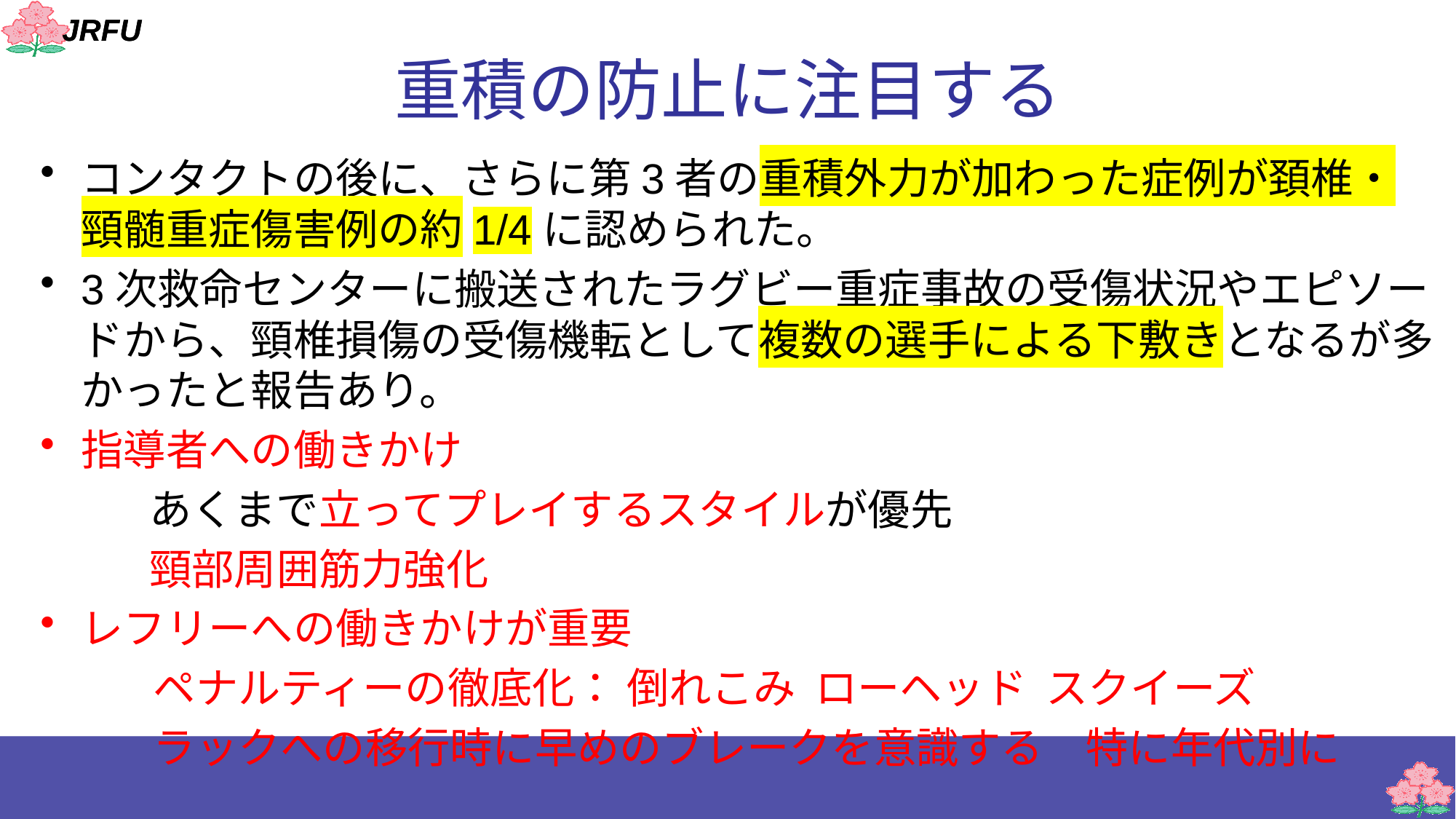

# 重積の防止に注目する
コンタクトの後に、さらに第3者の重積外力が加わった症例が頚椎・頸髄重症傷害例の約1/4に認められた。
3次救命センターに搬送されたラグビー重症事故の受傷状況やエピソードから、頸椎損傷の受傷機転として複数の選手による下敷きとなるが多かったと報告あり。
指導者への働きかけ
	あくまで立ってプレイするスタイルが優先
	頸部周囲筋力強化
レフリーへの働きかけが重要
　　   ペナルティーの徹底化： 倒れこみ  ローヘッド  スクイーズ
　　   ラックへの移行時に早めのブレークを意識する　特に年代別に